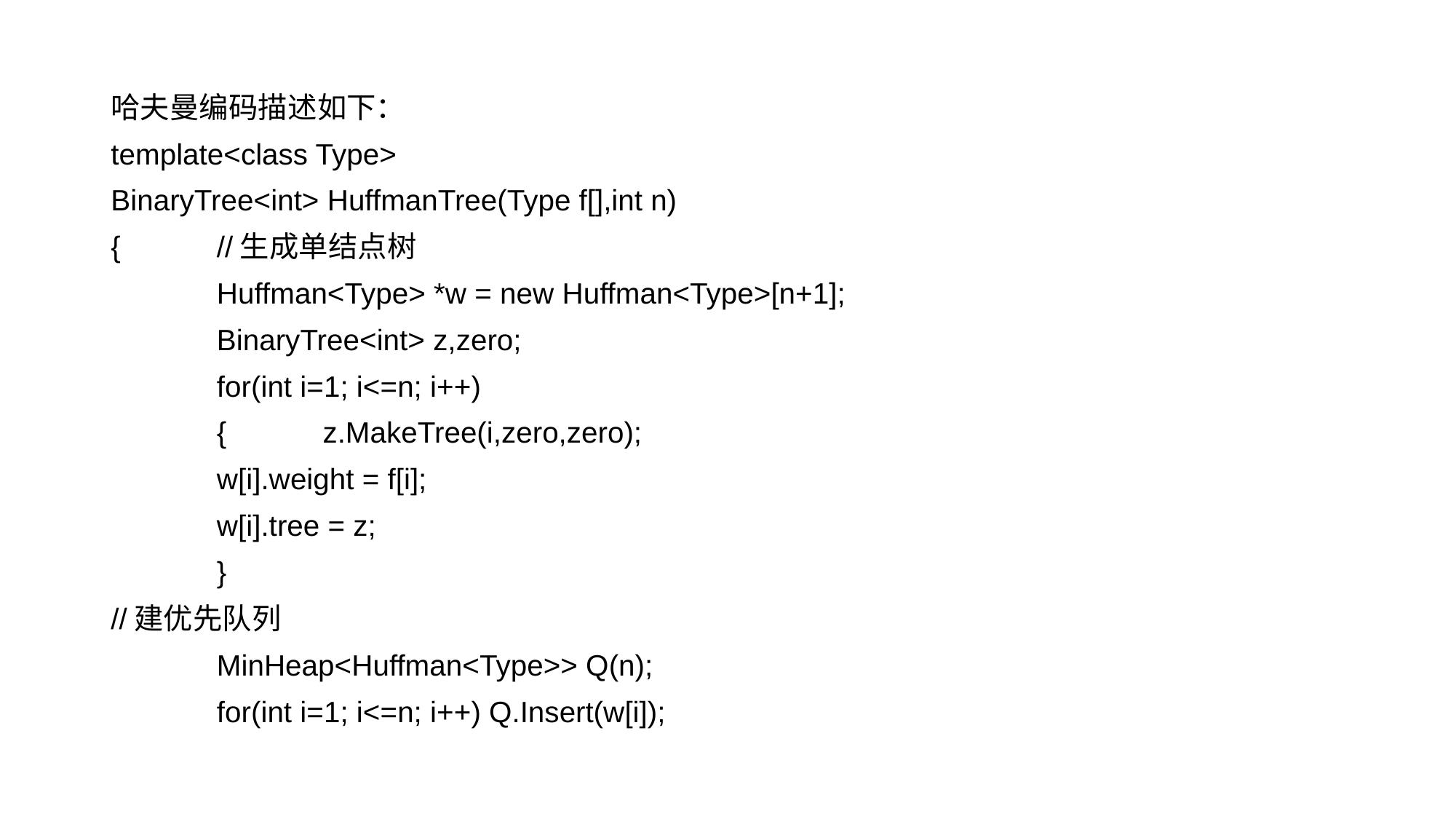

哈夫曼编码描述如下：
template<class Type>
BinaryTree<int> HuffmanTree(Type f[],int n)
{	//生成单结点树
	Huffman<Type> *w = new Huffman<Type>[n+1];
	BinaryTree<int> z,zero;
 	for(int i=1; i<=n; i++)
	{	z.MakeTree(i,zero,zero);
		w[i].weight = f[i];
		w[i].tree = z;
	}
//建优先队列
	MinHeap<Huffman<Type>> Q(n);
	for(int i=1; i<=n; i++) Q.Insert(w[i]);